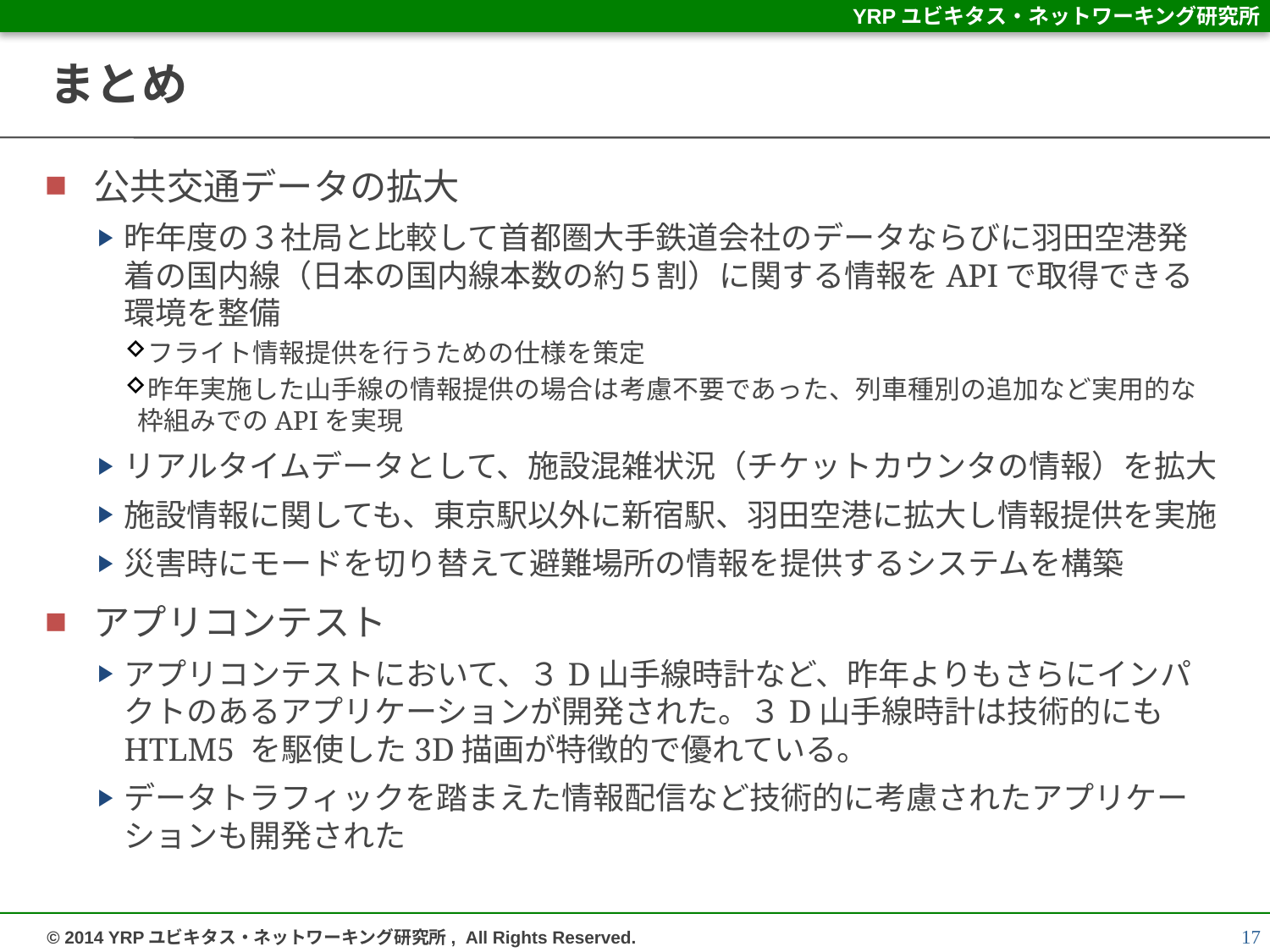

# まとめ
公共交通データの拡大
昨年度の３社局と比較して首都圏大手鉄道会社のデータならびに羽田空港発着の国内線（日本の国内線本数の約５割）に関する情報をAPIで取得できる環境を整備
フライト情報提供を行うための仕様を策定
昨年実施した山手線の情報提供の場合は考慮不要であった、列車種別の追加など実用的な枠組みでのAPIを実現
リアルタイムデータとして、施設混雑状況（チケットカウンタの情報）を拡大
施設情報に関しても、東京駅以外に新宿駅、羽田空港に拡大し情報提供を実施
災害時にモードを切り替えて避難場所の情報を提供するシステムを構築
アプリコンテスト
アプリコンテストにおいて、３D山手線時計など、昨年よりもさらにインパクトのあるアプリケーションが開発された。３D山手線時計は技術的にもHTLM5 を駆使した3D描画が特徴的で優れている。
データトラフィックを踏まえた情報配信など技術的に考慮されたアプリケーションも開発された

17